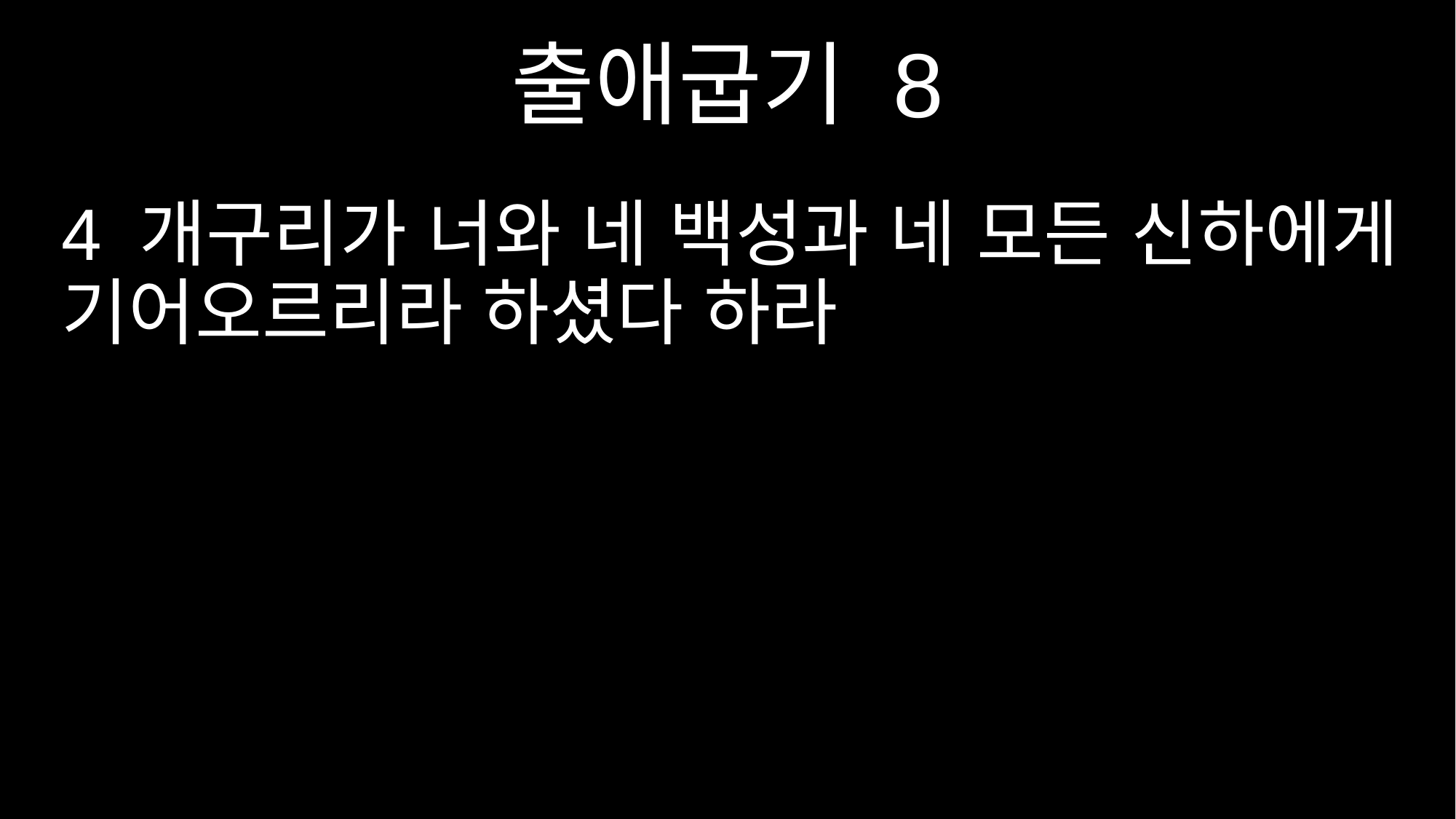

출애굽기 8
4 개구리가 너와 네 백성과 네 모든 신하에게 기어오르리라 하셨다 하라